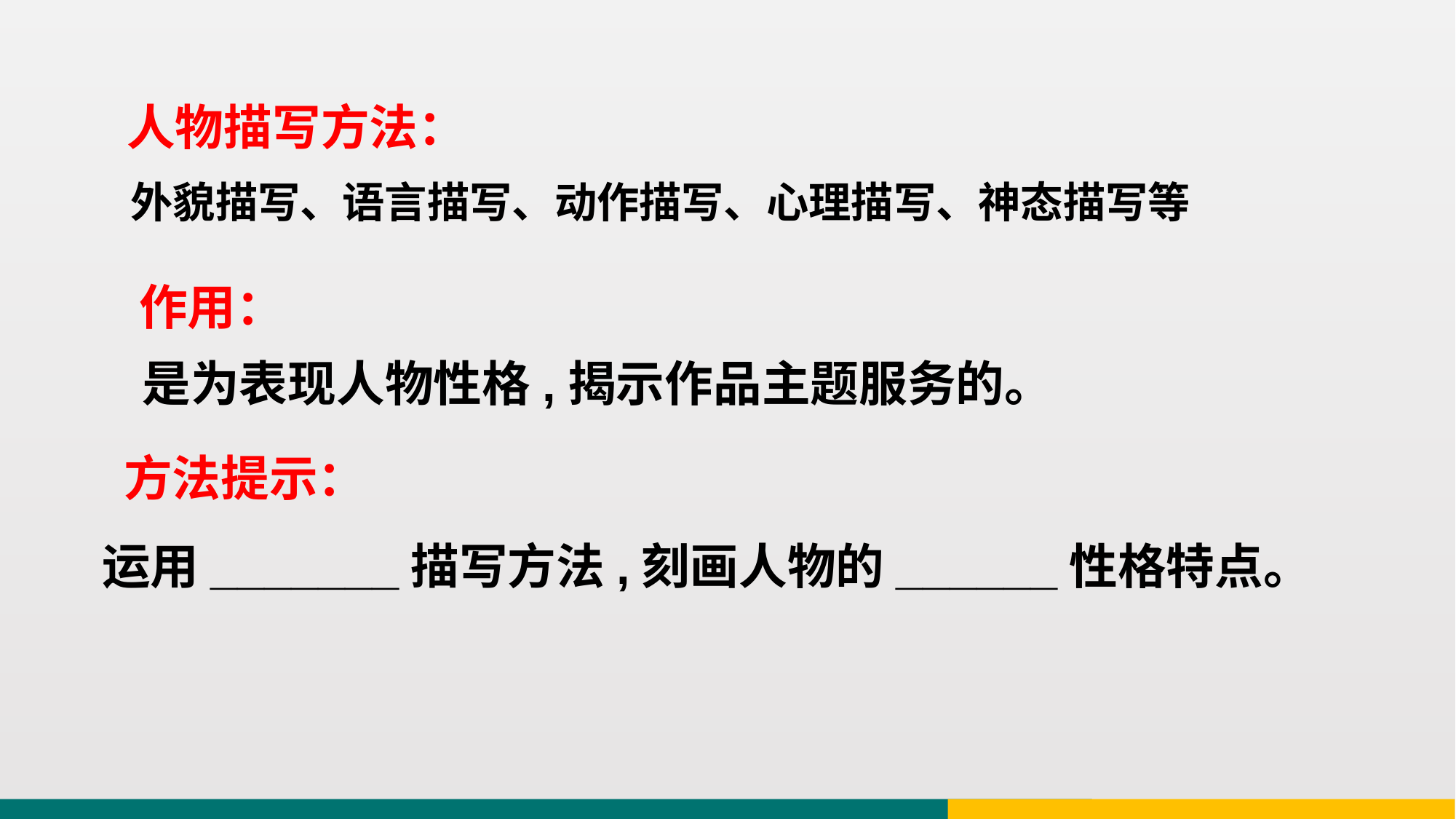

人物描写方法：

    外貌描写、语言描写、动作描写、心理描写、神态描写等
作用：

 是为表现人物性格,揭示作品主题服务的。
方法提示：
运用_______描写方法,刻画人物的______性格特点。